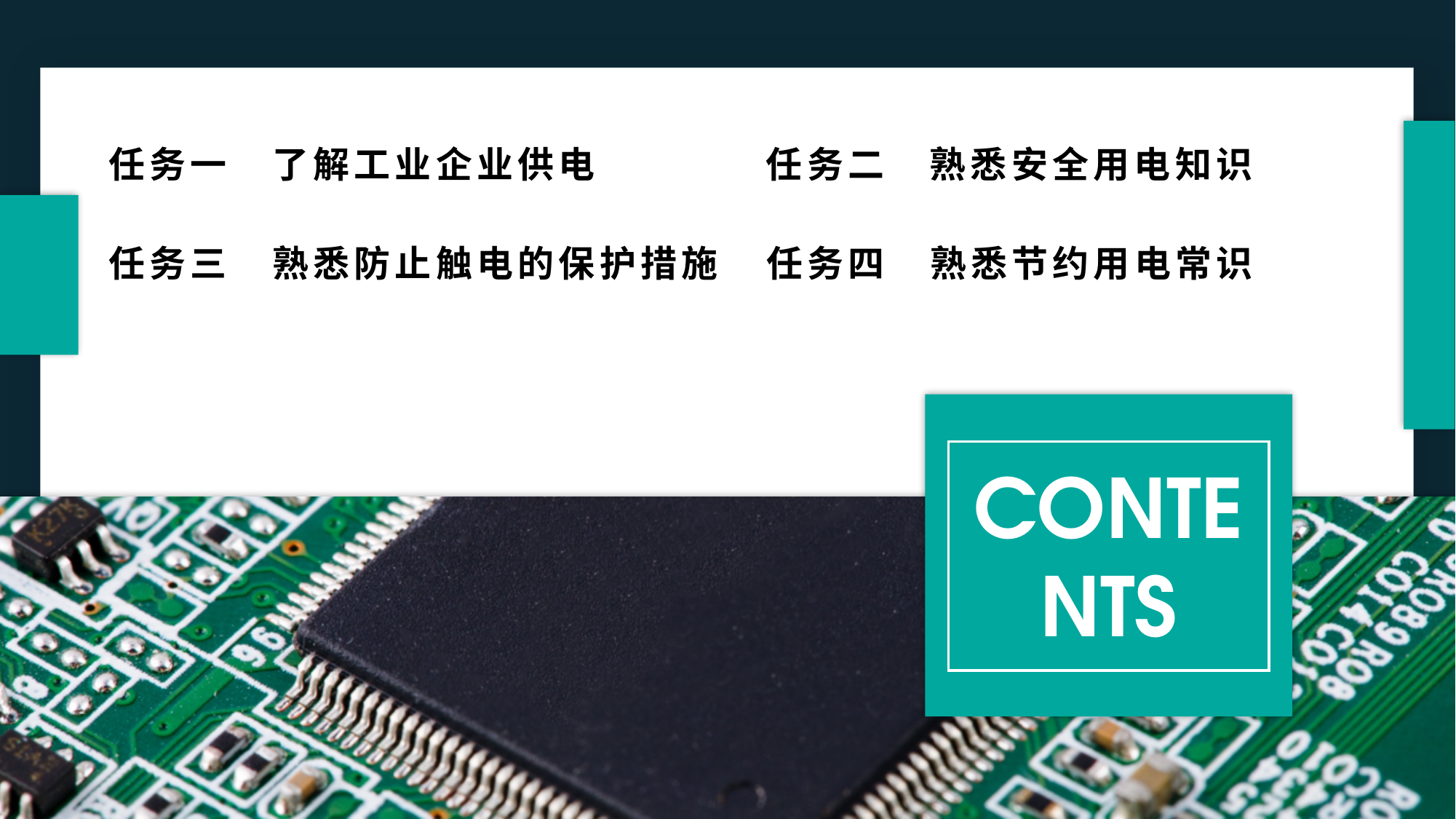

任务一　了解工业企业供电
任务二　熟悉安全用电知识

任务三　熟悉防止触电的保护措施
任务四　熟悉节约用电常识

CONTENTS